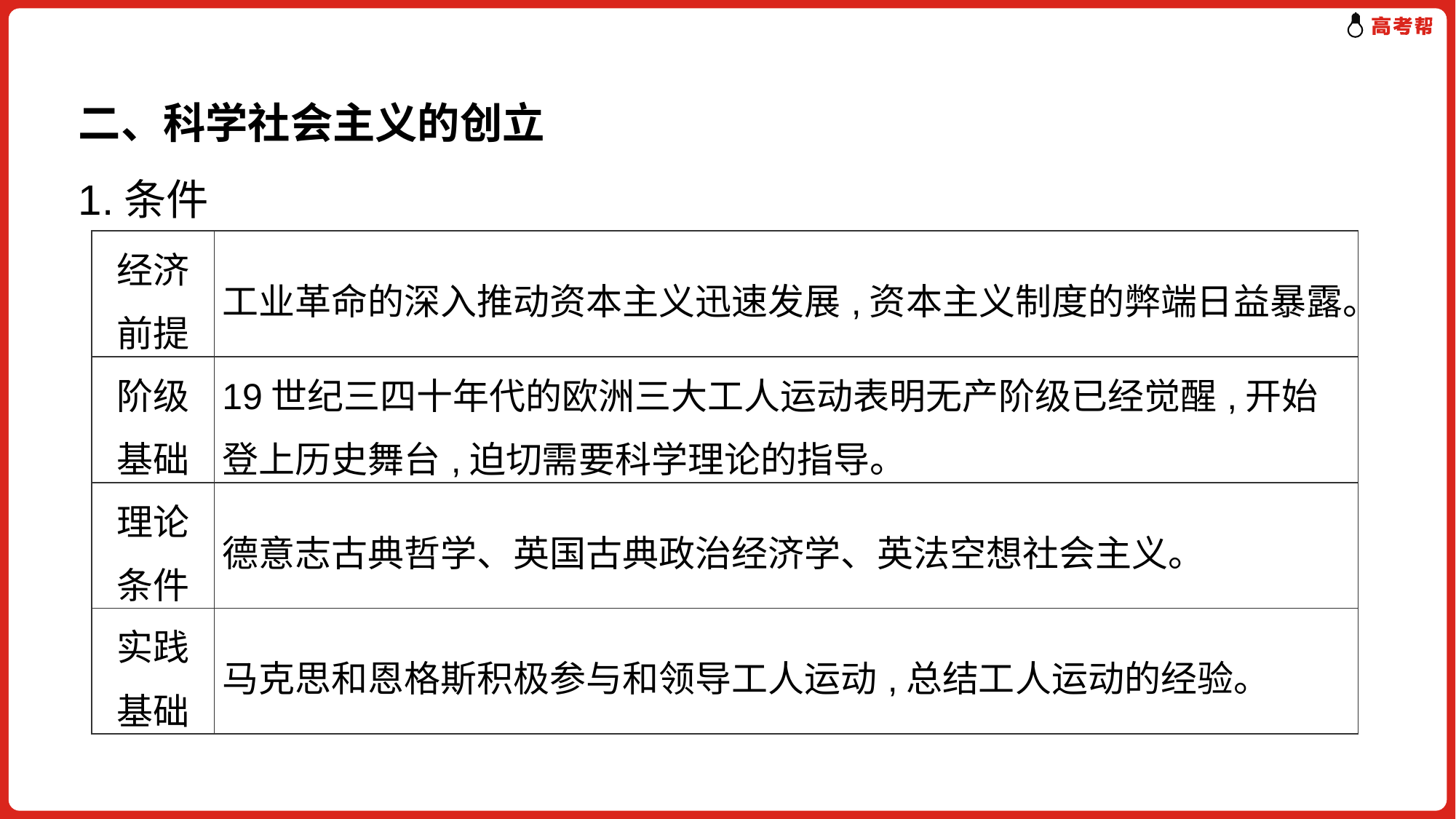

二、科学社会主义的创立
1.条件
| 经济 前提 | 工业革命的深入推动资本主义迅速发展,资本主义制度的弊端日益暴露。 |
| --- | --- |
| 阶级 基础 | 19世纪三四十年代的欧洲三大工人运动表明无产阶级已经觉醒,开始登上历史舞台,迫切需要科学理论的指导。 |
| 理论 条件 | 德意志古典哲学、英国古典政治经济学、英法空想社会主义。 |
| 实践 基础 | 马克思和恩格斯积极参与和领导工人运动,总结工人运动的经验。 |